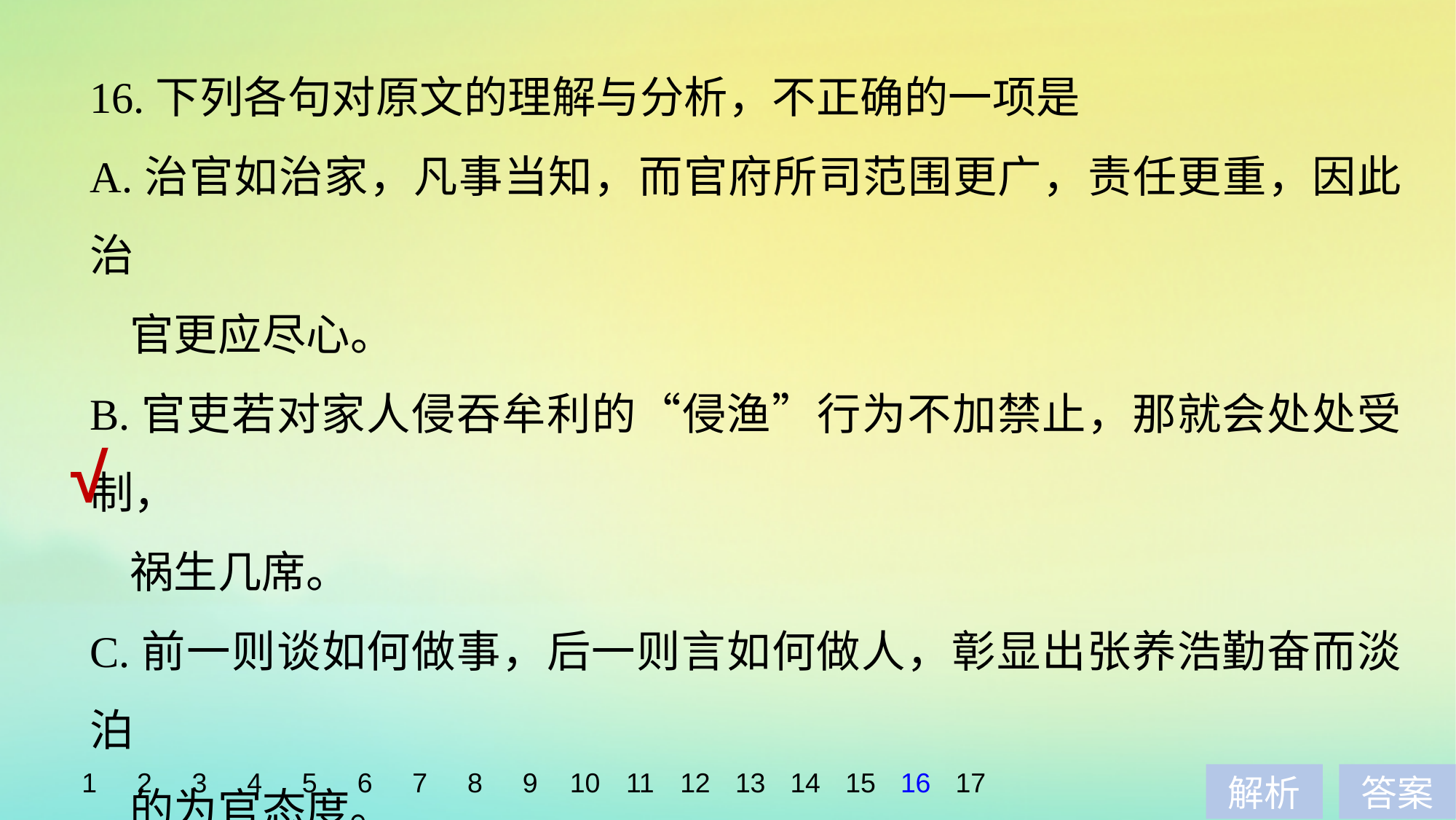

16.下列各句对原文的理解与分析，不正确的一项是
A.治官如治家，凡事当知，而官府所司范围更广，责任更重，因此治
   官更应尽心。
B.官吏若对家人侵吞牟利的“侵渔”行为不加禁止，那就会处处受制，
   祸生几席。
C.前一则谈如何做事，后一则言如何做人，彰显出张养浩勤奋而淡泊
   的为官态度。
D.两则忠告观点鲜明，论证方法则有所区别，前者正反说理，后者重
   在反面论证。
√
1
2
3
4
5
6
7
8
9
10
11
12
13
14
15
16
17
解析
答案